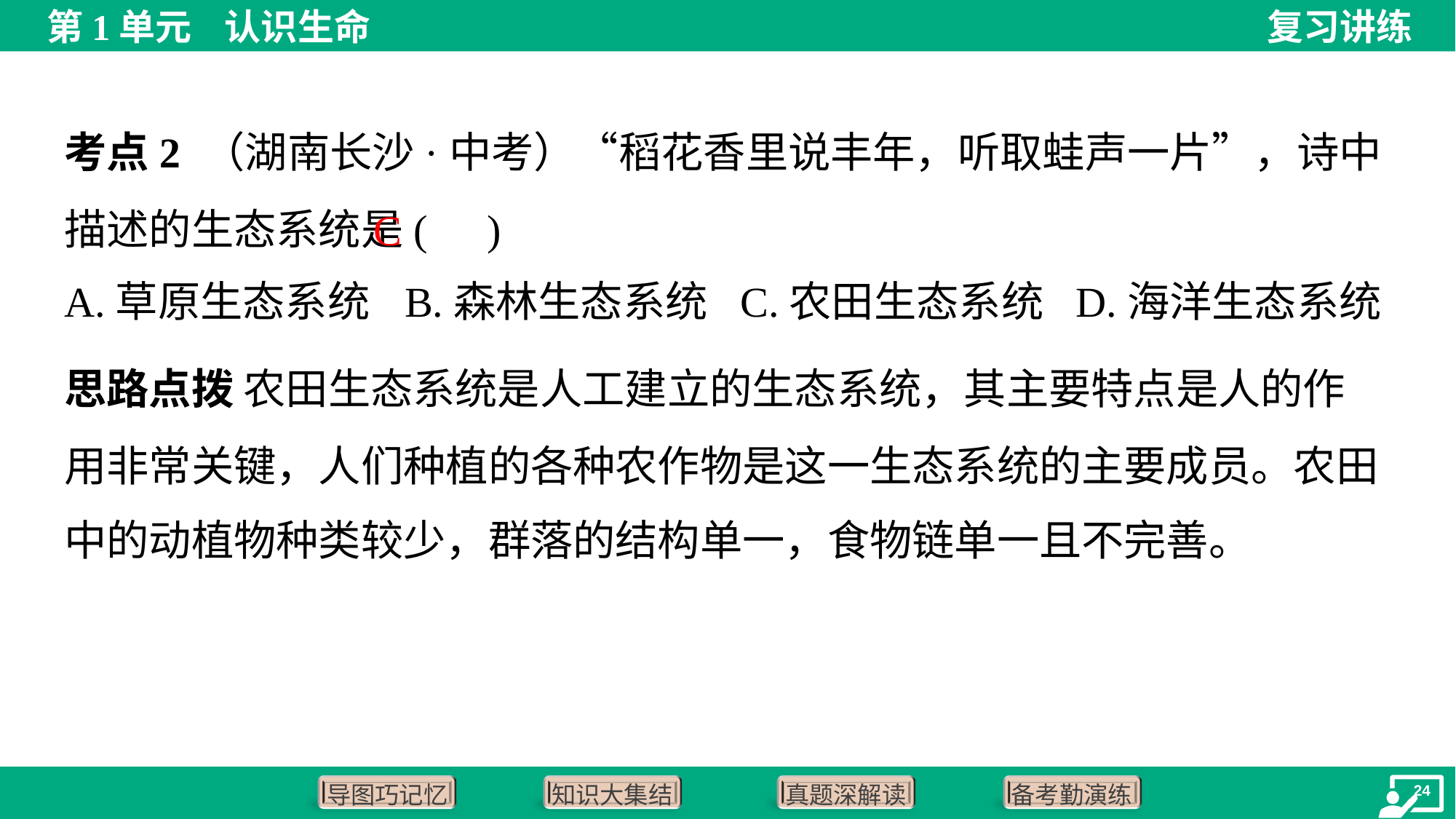

考点2 （湖南长沙·中考）“稻花香里说丰年，听取蛙声一片”，诗中描述的生态系统是(     )
C
A.草原生态系统	B.森林生态系统	C.农田生态系统	D.海洋生态系统
思路点拨 农田生态系统是人工建立的生态系统，其主要特点是人的作
用非常关键，人们种植的各种农作物是这一生态系统的主要成员。农田
中的动植物种类较少，群落的结构单一，食物链单一且不完善。